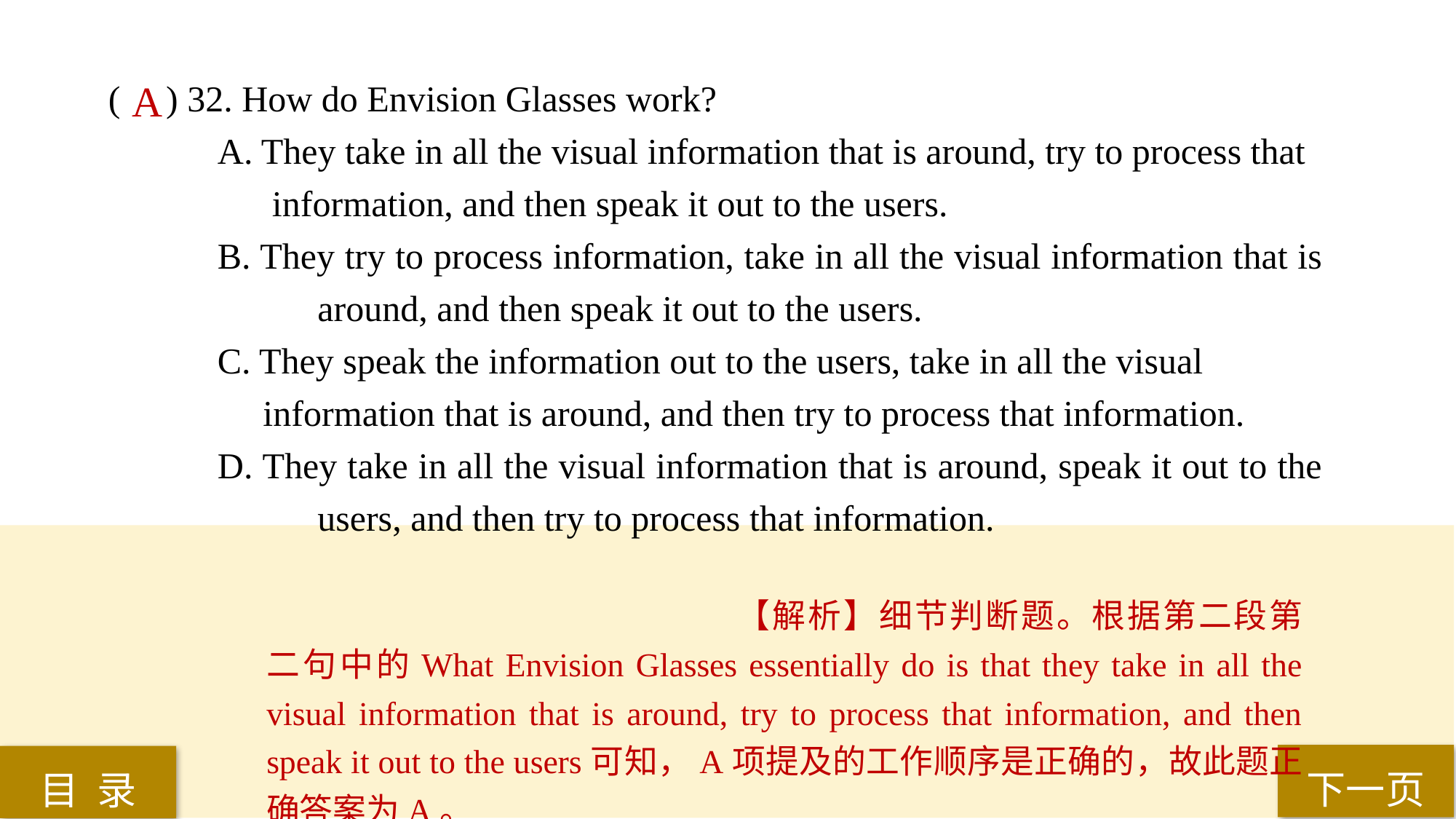

(     ) 32. How do Envision Glasses work?
A. They take in all the visual information that is around, try to process that
            information, and then speak it out to the users.
B. They try to process information, take in all the visual information that is 	     around, and then speak it out to the users.
C. They speak the information out to the users, take in all the visual
     information that is around, and then try to process that information.
D. They take in all the visual information that is around, speak it out to the 	     users, and then try to process that information.
A
【解析】细节判断题。根据第二段第二句中的What Envision Glasses essentially do is that they take in all the visual information that is around, try to process that information, and then speak it out to the users可知，A项提及的工作顺序是正确的，故此题正确答案为A。